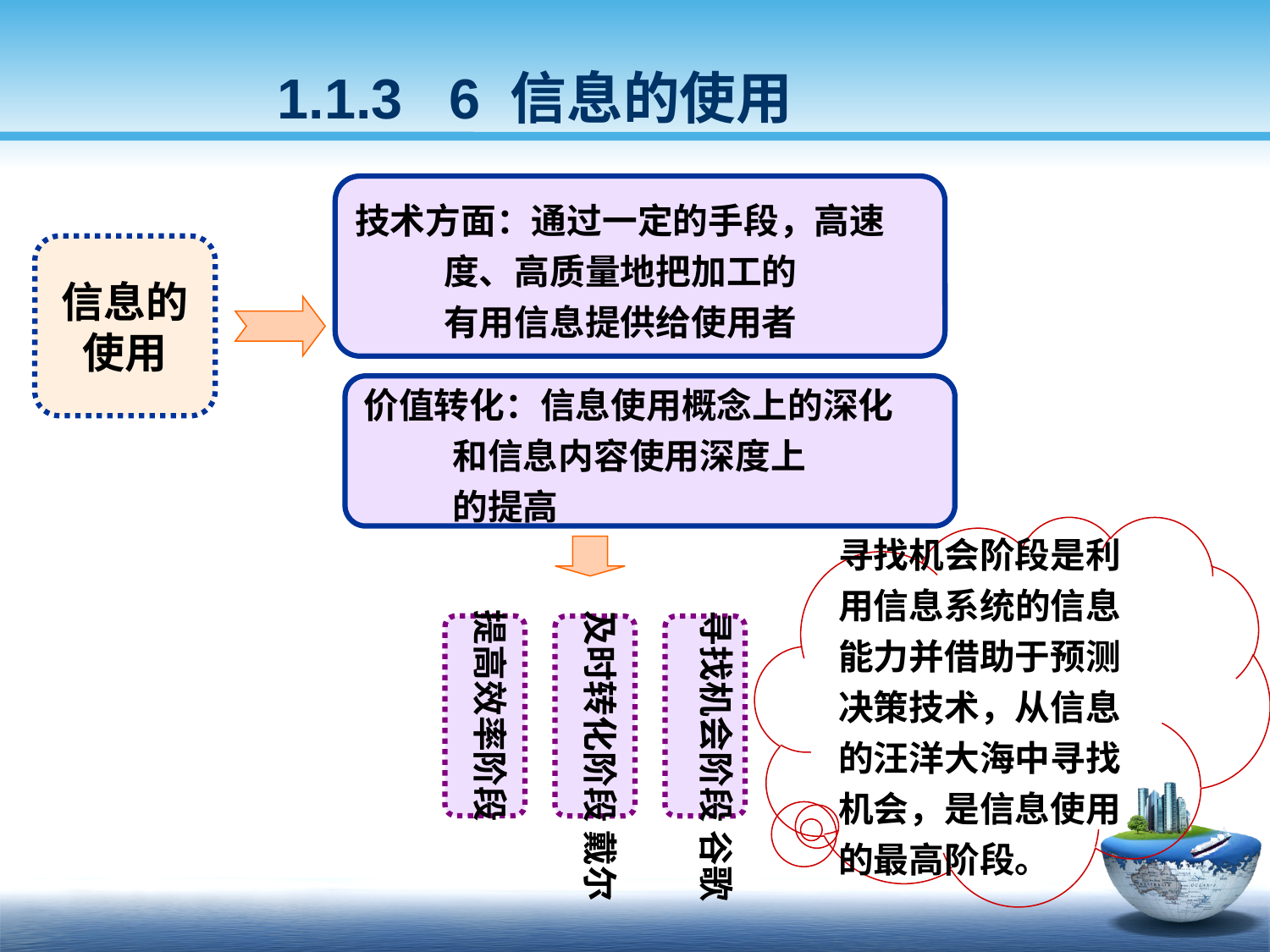

1.1.3   6 信息的使用
技术方面：通过一定的手段，高速
          度、高质量地把加工的
          有用信息提供给使用者
信息的使用

价值转化：信息使用概念上的深化
          和信息内容使用深度上
          的提高
寻找机会阶段是利用信息系统的信息能力并借助于预测决策技术，从信息的汪洋大海中寻找机会，是信息使用的最高阶段。

提高效率阶段
及时转化阶段 戴尔
寻找机会阶段 谷歌